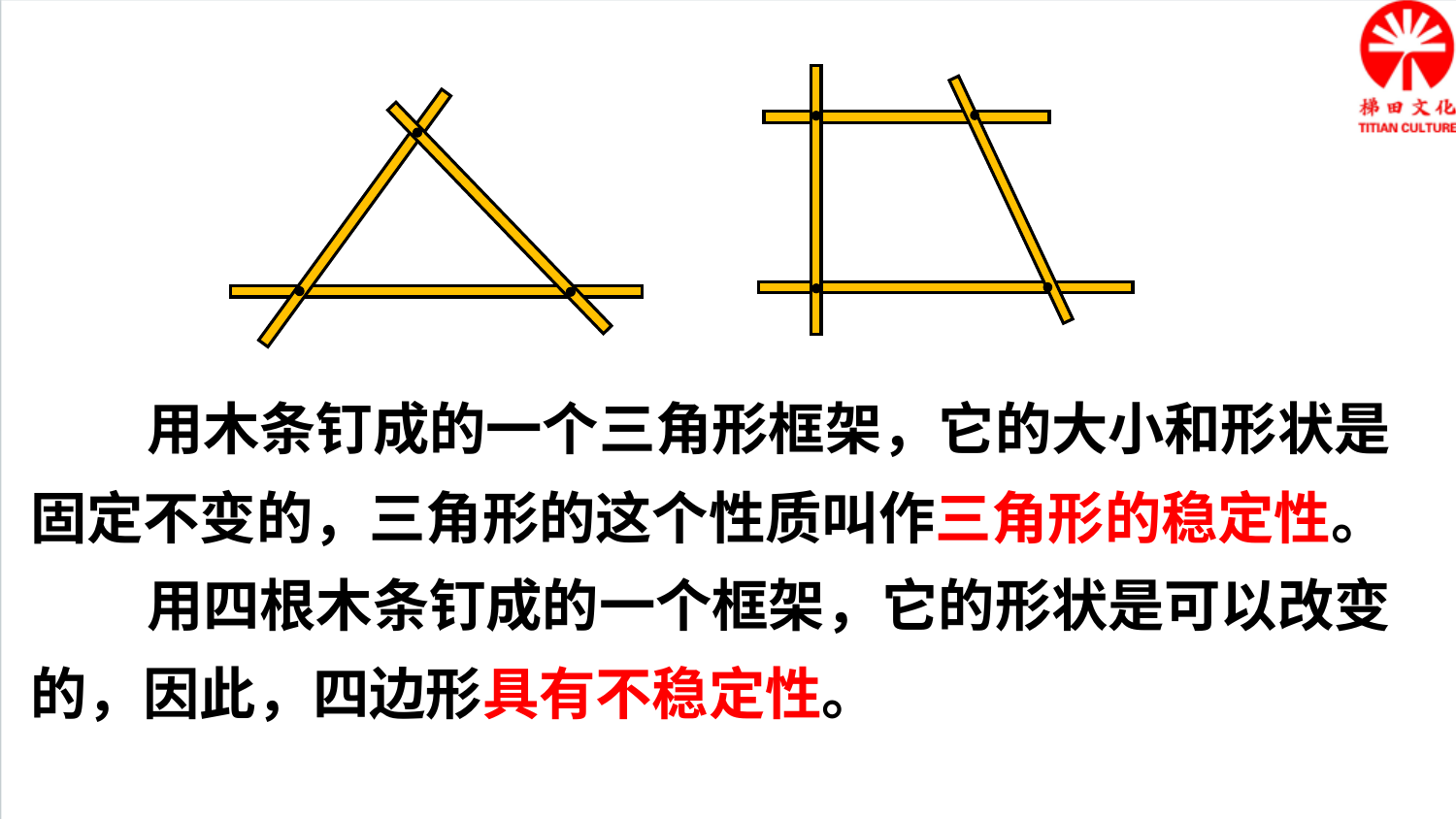

用木条钉成的一个三角形框架，它的大小和形状是固定不变的，三角形的这个性质叫作三角形的稳定性。
        用四根木条钉成的一个框架，它的形状是可以改变的，因此，四边形具有不稳定性。